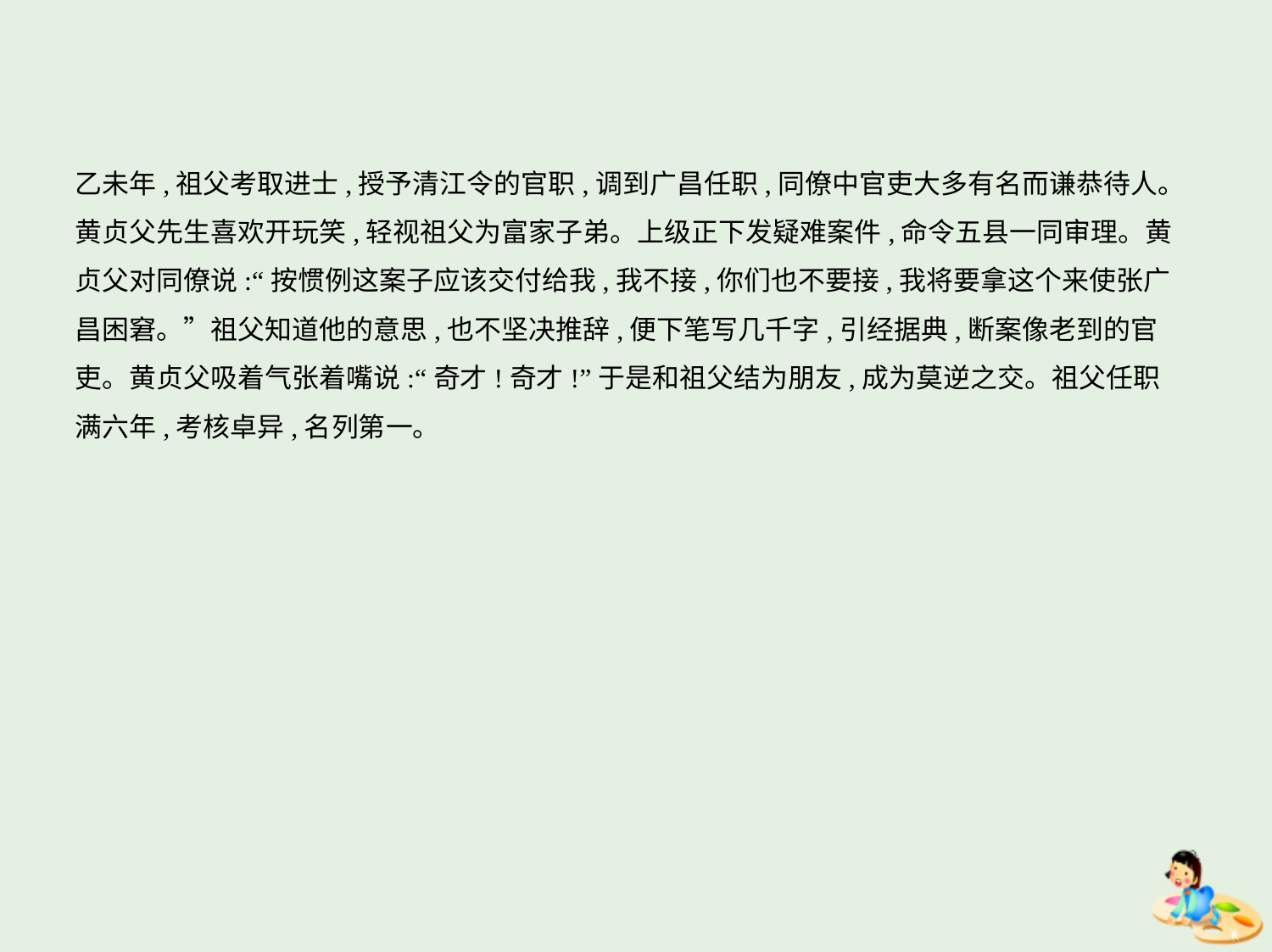

乙未年,祖父考取进士,授予清江令的官职,调到广昌任职,同僚中官吏大多有名而谦恭待人。
黄贞父先生喜欢开玩笑,轻视祖父为富家子弟。上级正下发疑难案件,命令五县一同审理。黄
贞父对同僚说:“按惯例这案子应该交付给我,我不接,你们也不要接,我将要拿这个来使张广
昌困窘。”祖父知道他的意思,也不坚决推辞,便下笔写几千字,引经据典,断案像老到的官
吏。黄贞父吸着气张着嘴说:“奇才!奇才!”于是和祖父结为朋友,成为莫逆之交。祖父任职
满六年,考核卓异,名列第一。